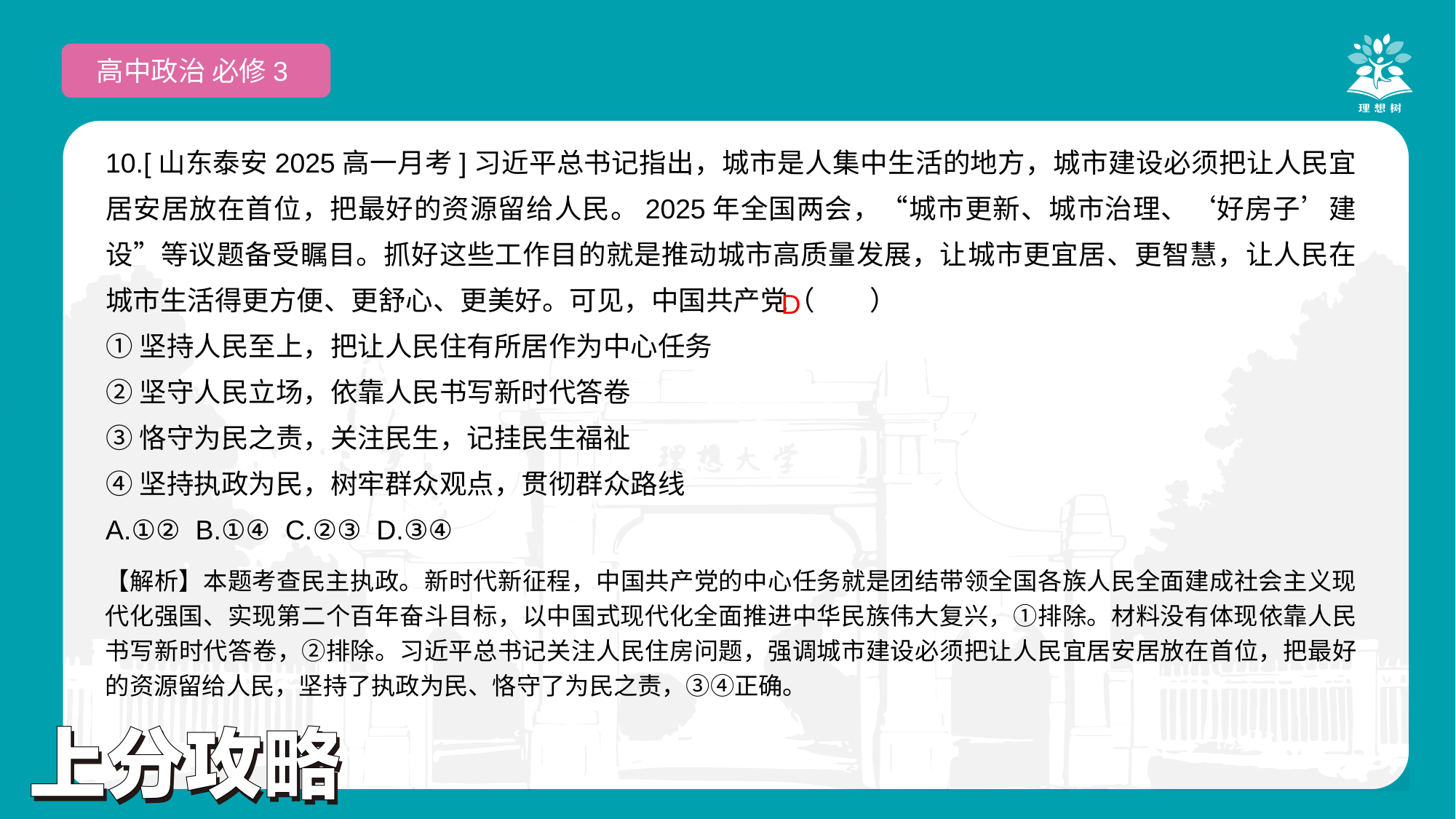

高中政治 必修3
10.[山东泰安2025高一月考]习近平总书记指出，城市是人集中生活的地方，城市建设必须把让人民宜居安居放在首位，把最好的资源留给人民。2025年全国两会，“城市更新、城市治理、‘好房子’建设”等议题备受瞩目。抓好这些工作目的就是推动城市高质量发展，让城市更宜居、更智慧，让人民在城市生活得更方便、更舒心、更美好。可见，中国共产党（　　）
①坚持人民至上，把让人民住有所居作为中心任务
②坚守人民立场，依靠人民书写新时代答卷
③恪守为民之责，关注民生，记挂民生福祉
④坚持执政为民，树牢群众观点，贯彻群众路线
A.①②  B.①④  C.②③  D.③④
 D
【解析】本题考查民主执政。新时代新征程，中国共产党的中心任务就是团结带领全国各族人民全面建成社会主义现代化强国、实现第二个百年奋斗目标，以中国式现代化全面推进中华民族伟大复兴，①排除。材料没有体现依靠人民书写新时代答卷，②排除。习近平总书记关注人民住房问题，强调城市建设必须把让人民宜居安居放在首位，把最好的资源留给人民，坚持了执政为民、恪守了为民之责，③④正确。